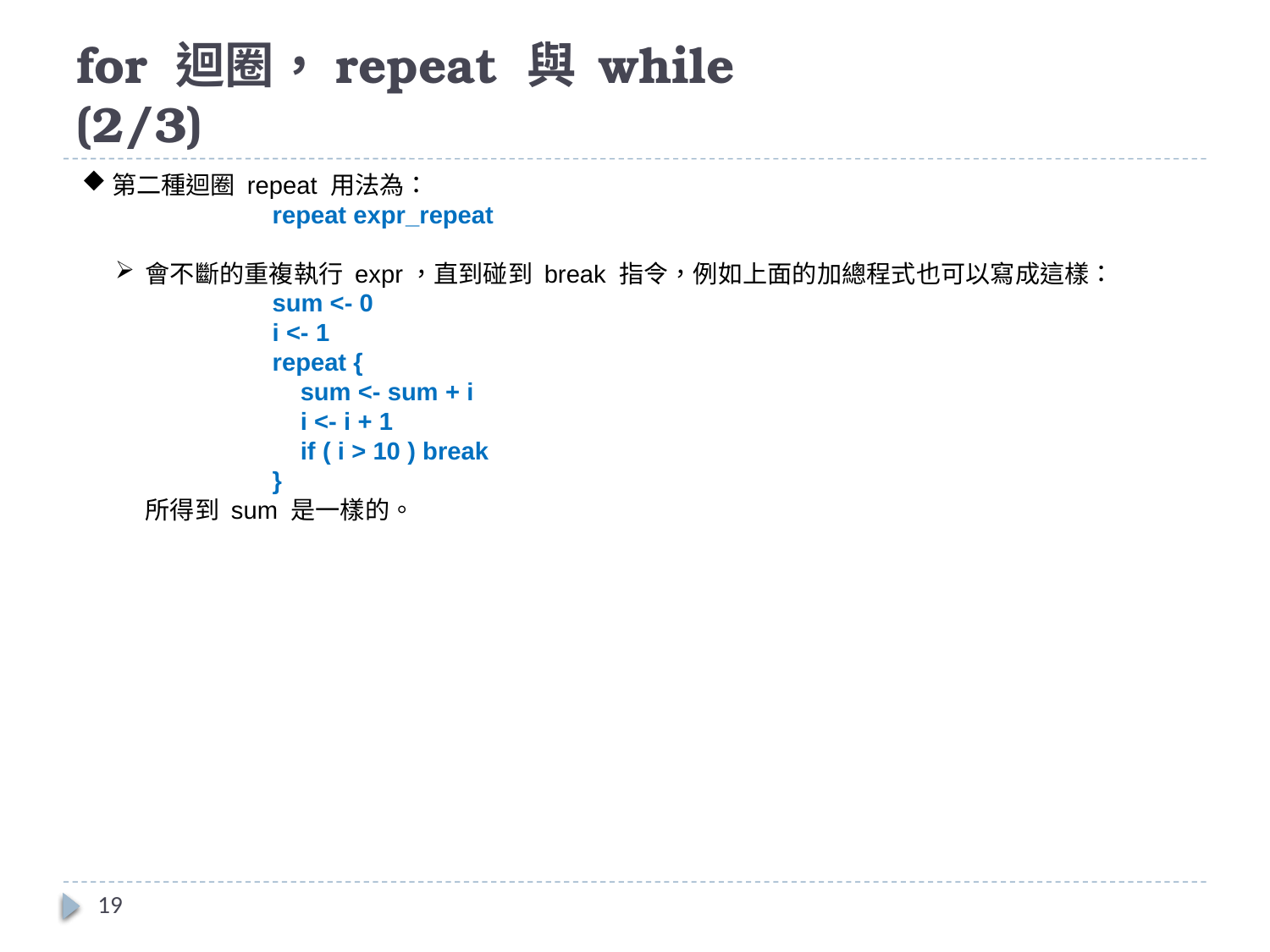

# for 迴圈，repeat 與 while			(2/3)
第二種迴圈 repeat 用法為：
repeat expr_repeat

會不斷的重複執行 expr，直到碰到 break 指令，例如上面的加總程式也可以寫成這樣：
sum <- 0
i <- 1
repeat {
    sum <- sum + i
    i <- i + 1
    if ( i > 10 ) break
}
所得到 sum 是一樣的。

19